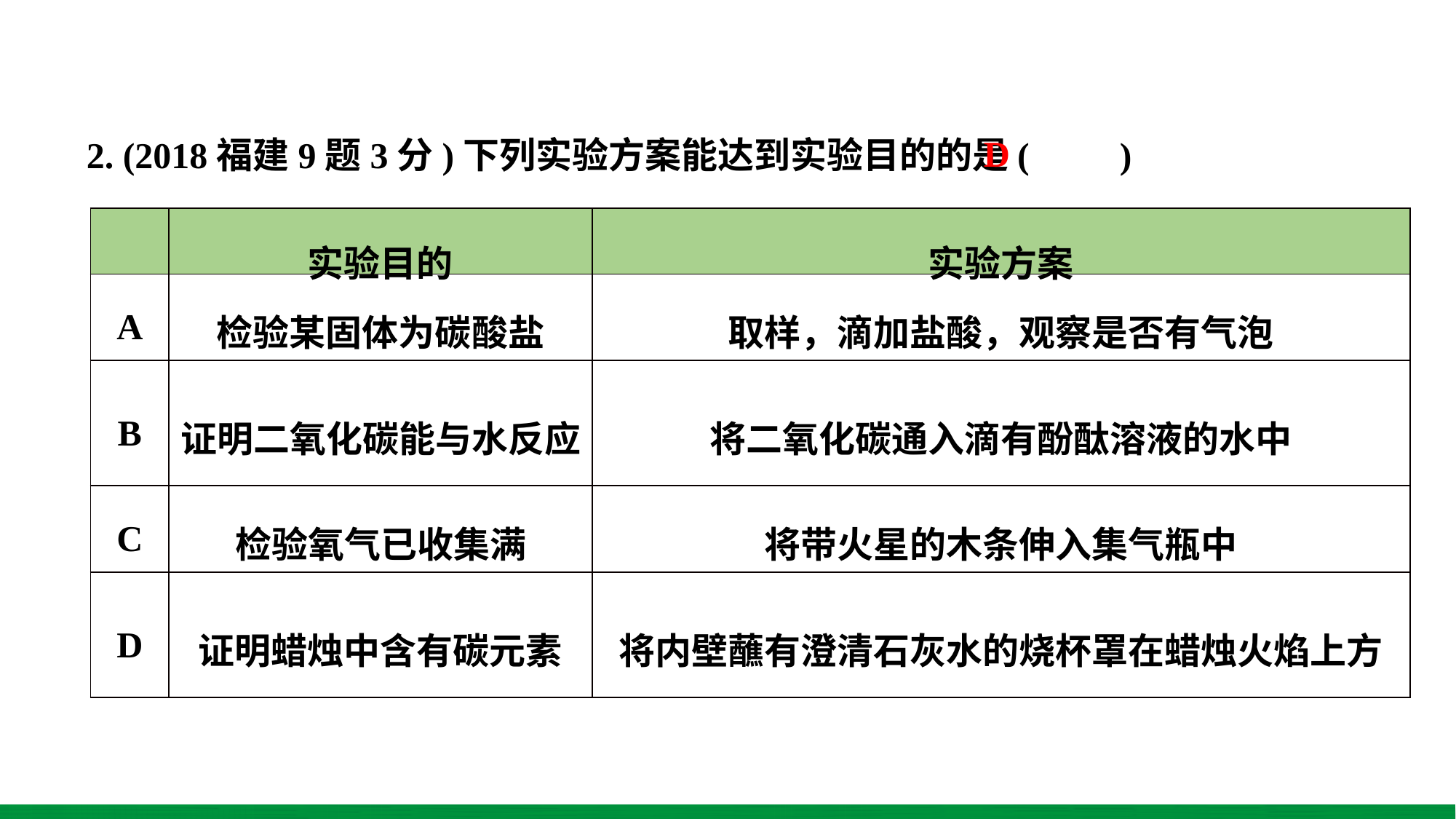

2. (2018福建9题3分)下列实验方案能达到实验目的的是(　　)
D
|  | 实验目的 | 实验方案 |
| --- | --- | --- |
| A | 检验某固体为碳酸盐 | 取样，滴加盐酸，观察是否有气泡 |
| B | 证明二氧化碳能与水反应 | 将二氧化碳通入滴有酚酞溶液的水中 |
| C | 检验氧气已收集满 | 将带火星的木条伸入集气瓶中 |
| D | 证明蜡烛中含有碳元素 | 将内壁蘸有澄清石灰水的烧杯罩在蜡烛火焰上方 |